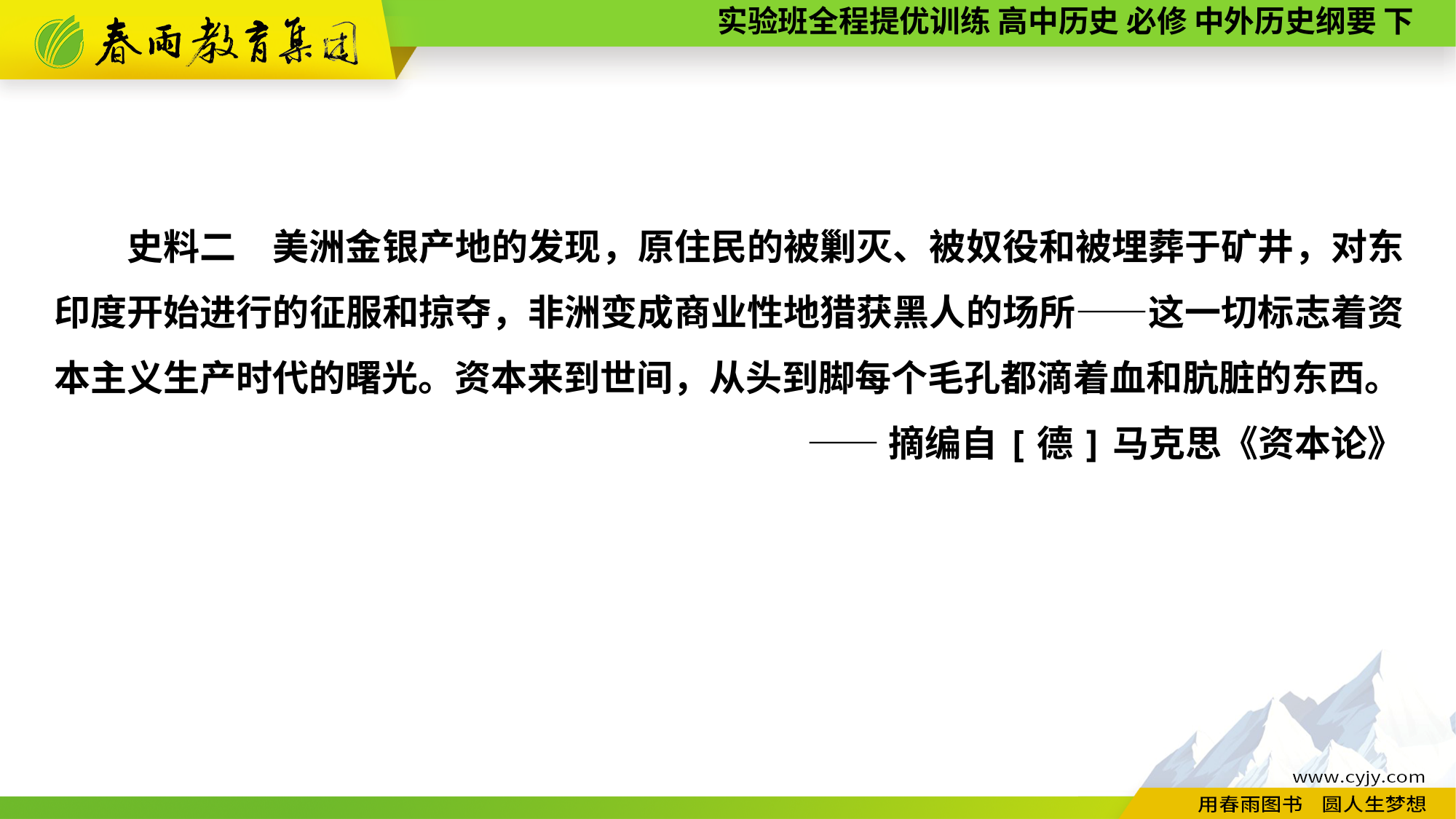

史料二　美洲金银产地的发现，原住民的被剿灭、被奴役和被埋葬于矿井，对东印度开始进行的征服和掠夺，非洲变成商业性地猎获黑人的场所——这一切标志着资本主义生产时代的曙光。资本来到世间，从头到脚每个毛孔都滴着血和肮脏的东西。
——摘编自[德]马克思《资本论》